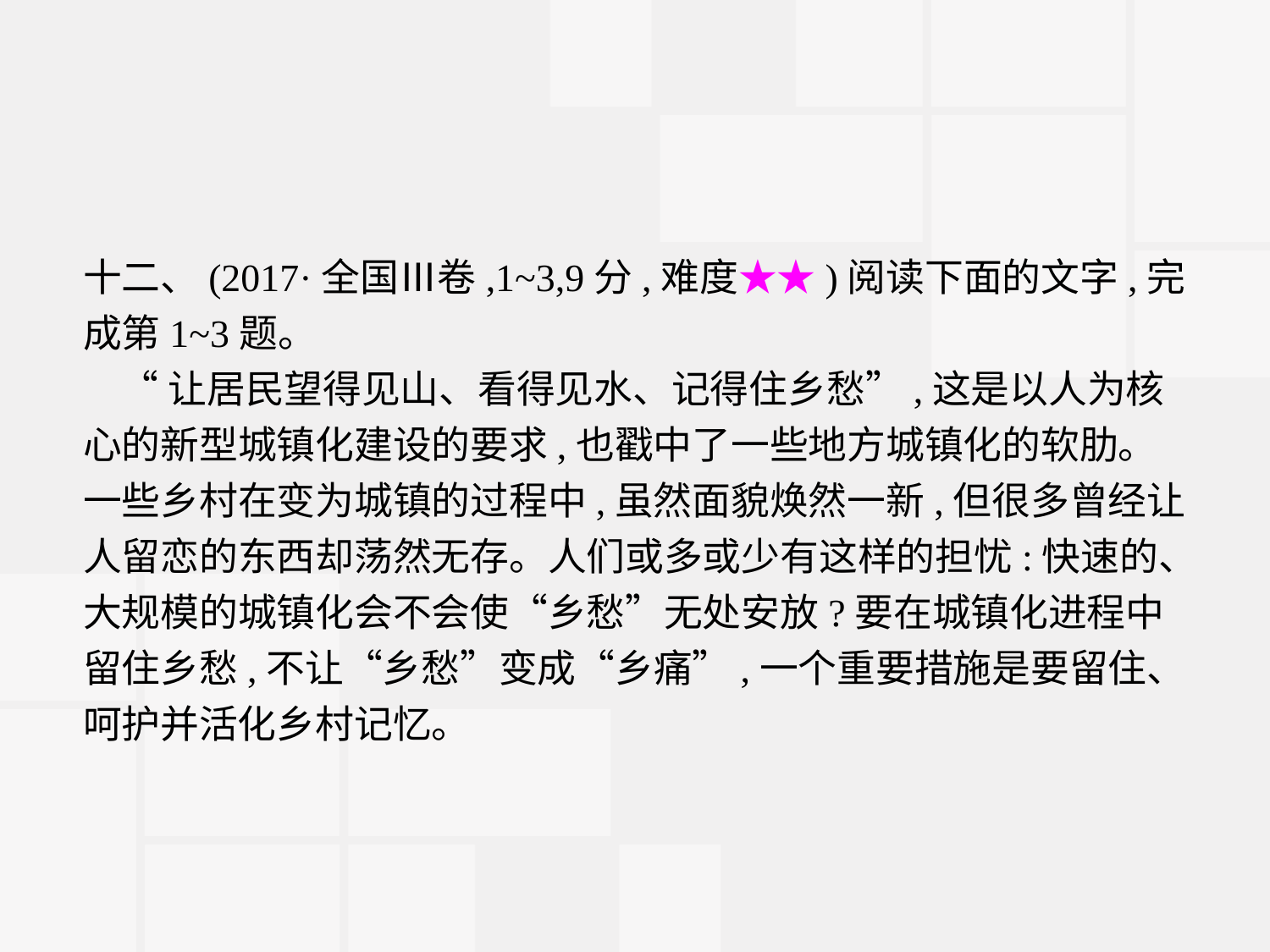

十二、(2017·全国Ⅲ卷,1~3,9分,难度★★)阅读下面的文字,完成第1~3题。
“让居民望得见山、看得见水、记得住乡愁”,这是以人为核心的新型城镇化建设的要求,也戳中了一些地方城镇化的软肋。一些乡村在变为城镇的过程中,虽然面貌焕然一新,但很多曾经让人留恋的东西却荡然无存。人们或多或少有这样的担忧:快速的、大规模的城镇化会不会使“乡愁”无处安放?要在城镇化进程中留住乡愁,不让“乡愁”变成“乡痛”,一个重要措施是要留住、呵护并活化乡村记忆。